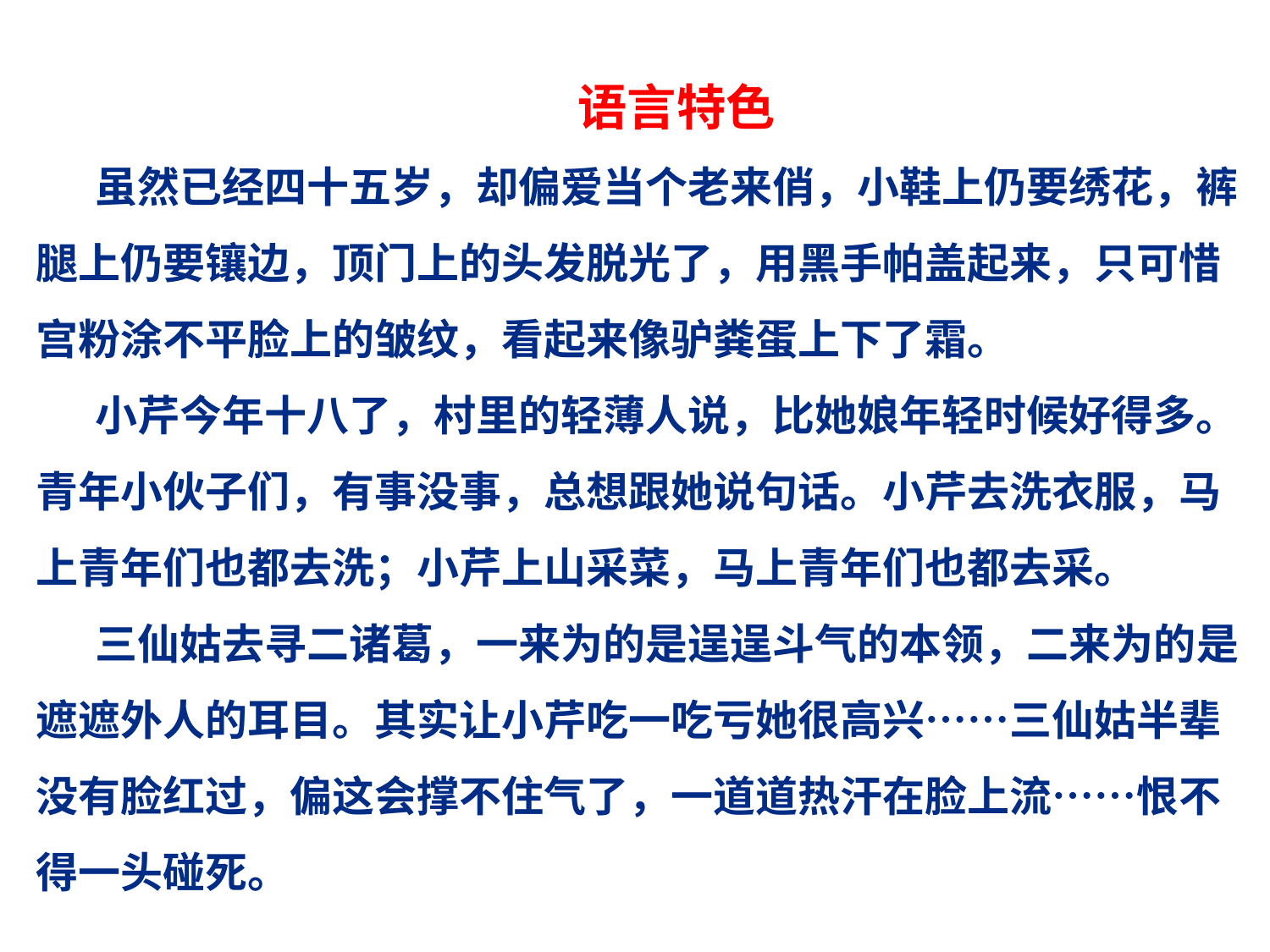

语言特色
虽然已经四十五岁，却偏爱当个老来俏，小鞋上仍要绣花，裤腿上仍要镶边，顶门上的头发脱光了，用黑手帕盖起来，只可惜宫粉涂不平脸上的皱纹，看起来像驴粪蛋上下了霜。
小芹今年十八了，村里的轻薄人说，比她娘年轻时候好得多。青年小伙子们，有事没事，总想跟她说句话。小芹去洗衣服，马上青年们也都去洗；小芹上山采菜，马上青年们也都去采。
三仙姑去寻二诸葛，一来为的是逞逞斗气的本领，二来为的是遮遮外人的耳目。其实让小芹吃一吃亏她很高兴……三仙姑半辈没有脸红过，偏这会撑不住气了，一道道热汗在脸上流……恨不得一头碰死。